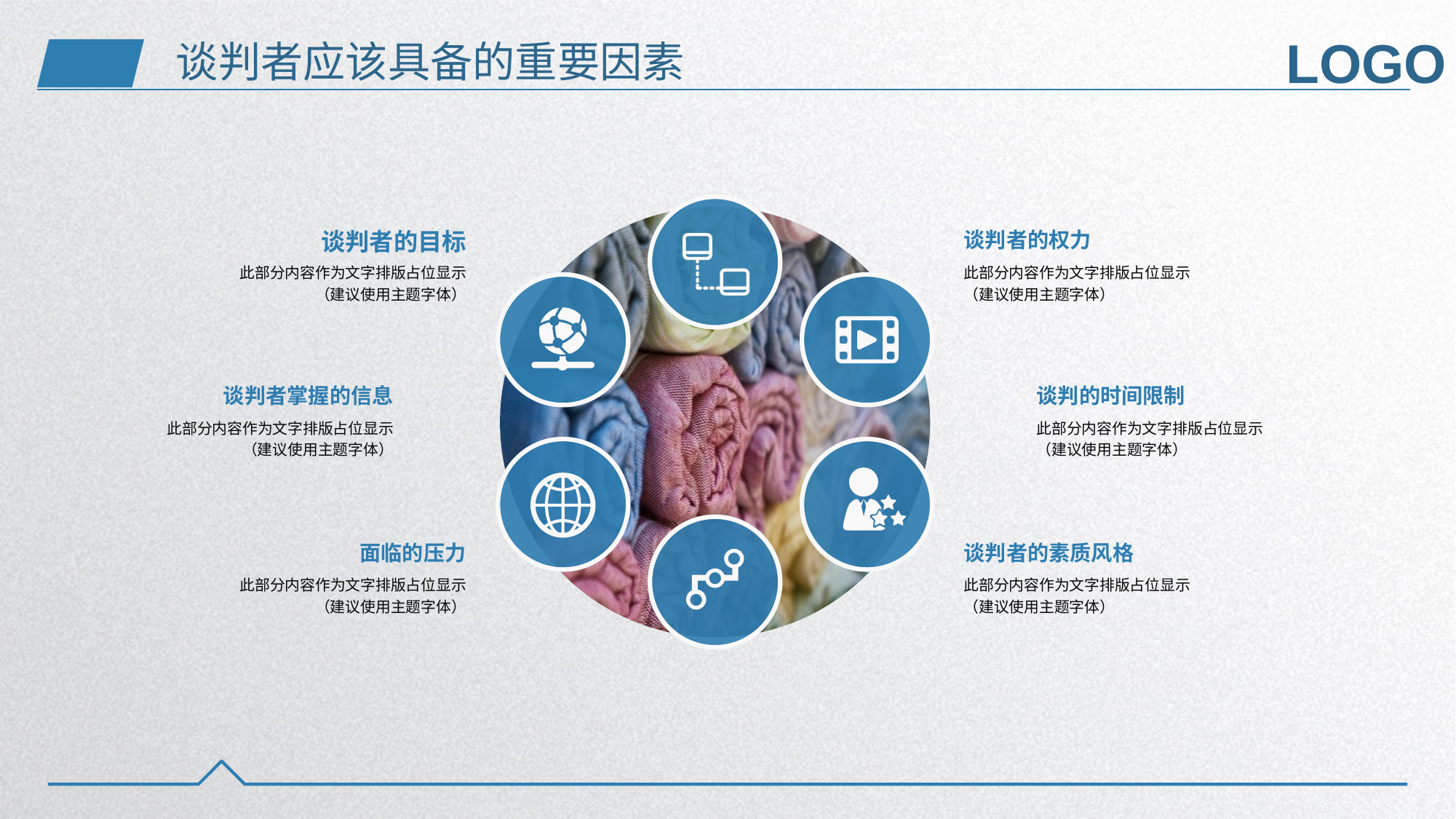

谈判者应该具备的重要因素

谈判者的目标
谈判者的权力

此部分内容作为文字排版占位显示
（建议使用主题字体）
此部分内容作为文字排版占位显示
（建议使用主题字体）

谈判者掌握的信息
谈判的时间限制
此部分内容作为文字排版占位显示
（建议使用主题字体）
此部分内容作为文字排版占位显示
（建议使用主题字体）

面临的压力
谈判者的素质风格

此部分内容作为文字排版占位显示
（建议使用主题字体）
此部分内容作为文字排版占位显示
（建议使用主题字体）